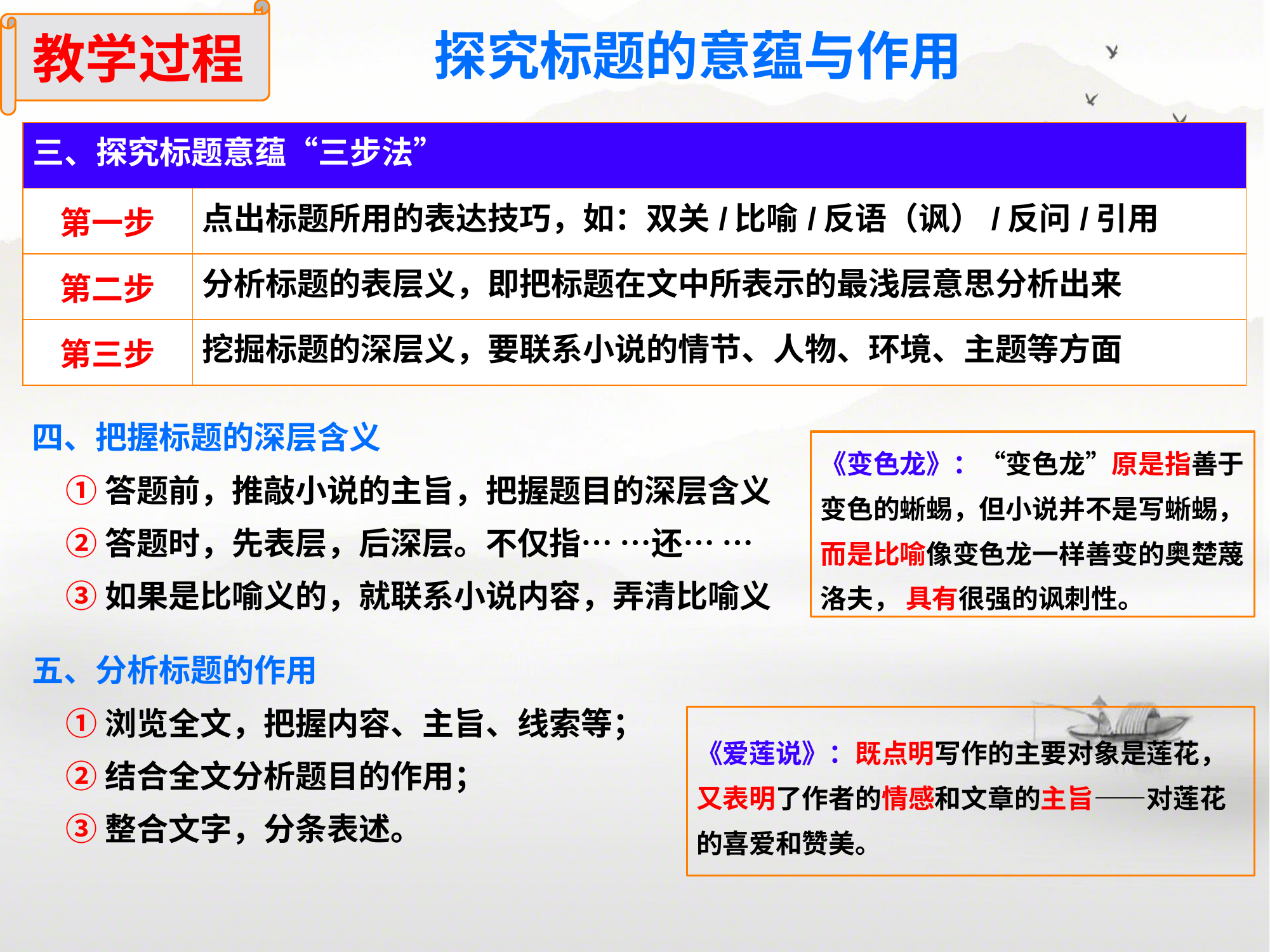

教学过程
探究标题的意蕴与作用
| 三、探究标题意蕴“三步法” |  |
| --- | --- |
| 第一步 | 点出标题所用的表达技巧，如：双关/比喻/反语（讽）/反问/引用 |
| 第二步 | 分析标题的表层义，即把标题在文中所表示的最浅层意思分析出来 |
| 第三步 | 挖掘标题的深层义，要联系小说的情节、人物、环境、主题等方面 |
四、把握标题的深层含义
①答题前，推敲小说的主旨，把握题目的深层含义
②答题时，先表层，后深层。不仅指… …还… …
③如果是比喻义的，就联系小说内容，弄清比喻义
《变色龙》：“变色龙”原是指善于变色的蜥蜴，但小说并不是写蜥蜴，而是比喻像变色龙一样善变的奥楚蔑洛夫， 具有很强的讽刺性。
五、分析标题的作用
①浏览全文，把握内容、主旨、线索等；
②结合全文分析题目的作用；
③整合文字，分条表述。
《爱莲说》：既点明写作的主要对象是莲花，又表明了作者的情感和文章的主旨——对莲花的喜爱和赞美。